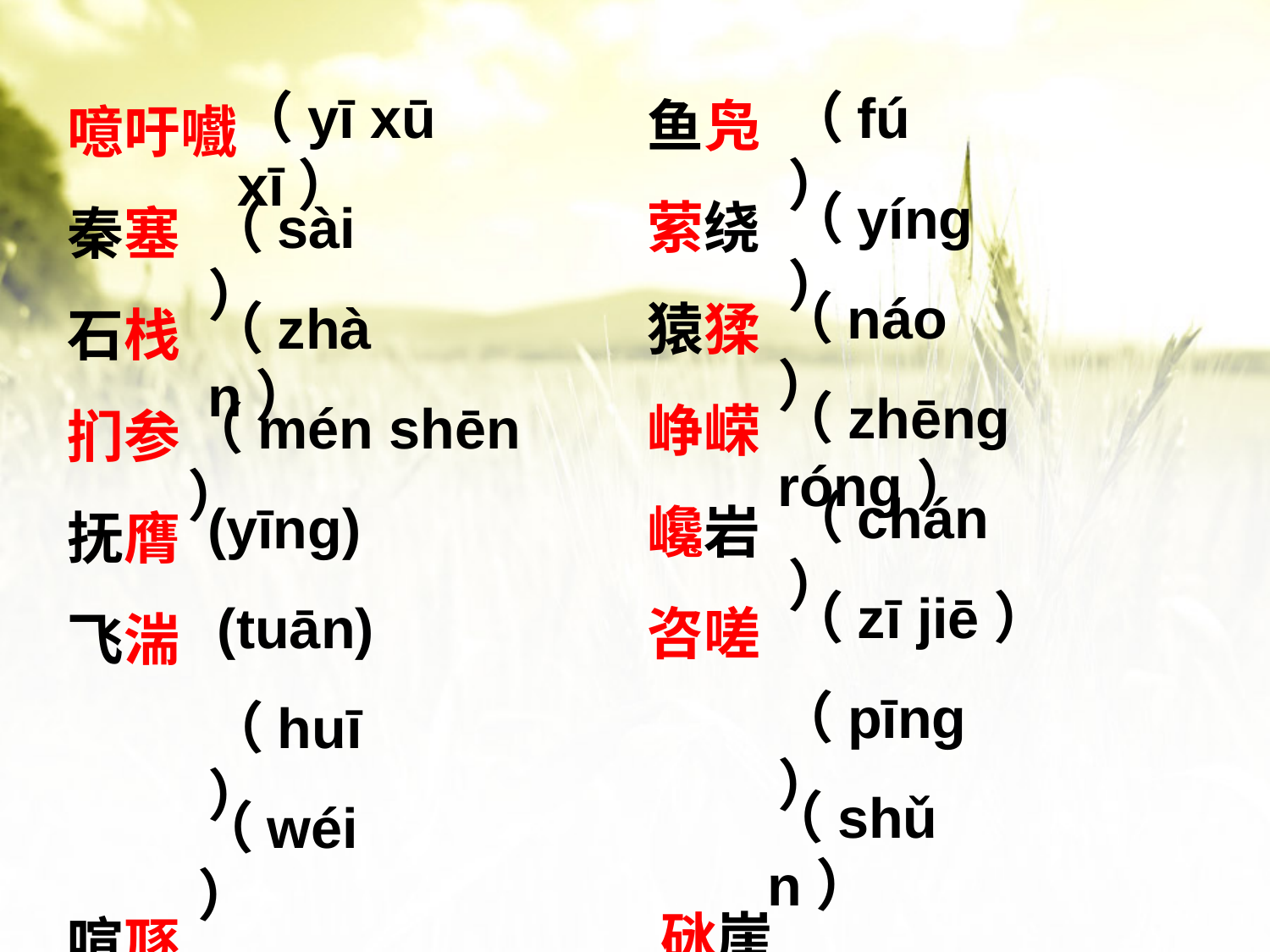

鱼凫
萦绕
猿猱
峥嵘
巉岩
咨嗟                         砯崖
吮血

噫吁嚱
秦塞
石栈
扪参
抚膺
飞湍
喧豗
崔嵬

（yī xū xī）
（fú）
（yíng）
（sài）

（náo）
（zhàn）
（zhēng róng）
（mén shēn ）
（chán）
(yīng)
（zī jiē）
(tuān)
（pīng）
（huī）
（shǔn）

（wéi）